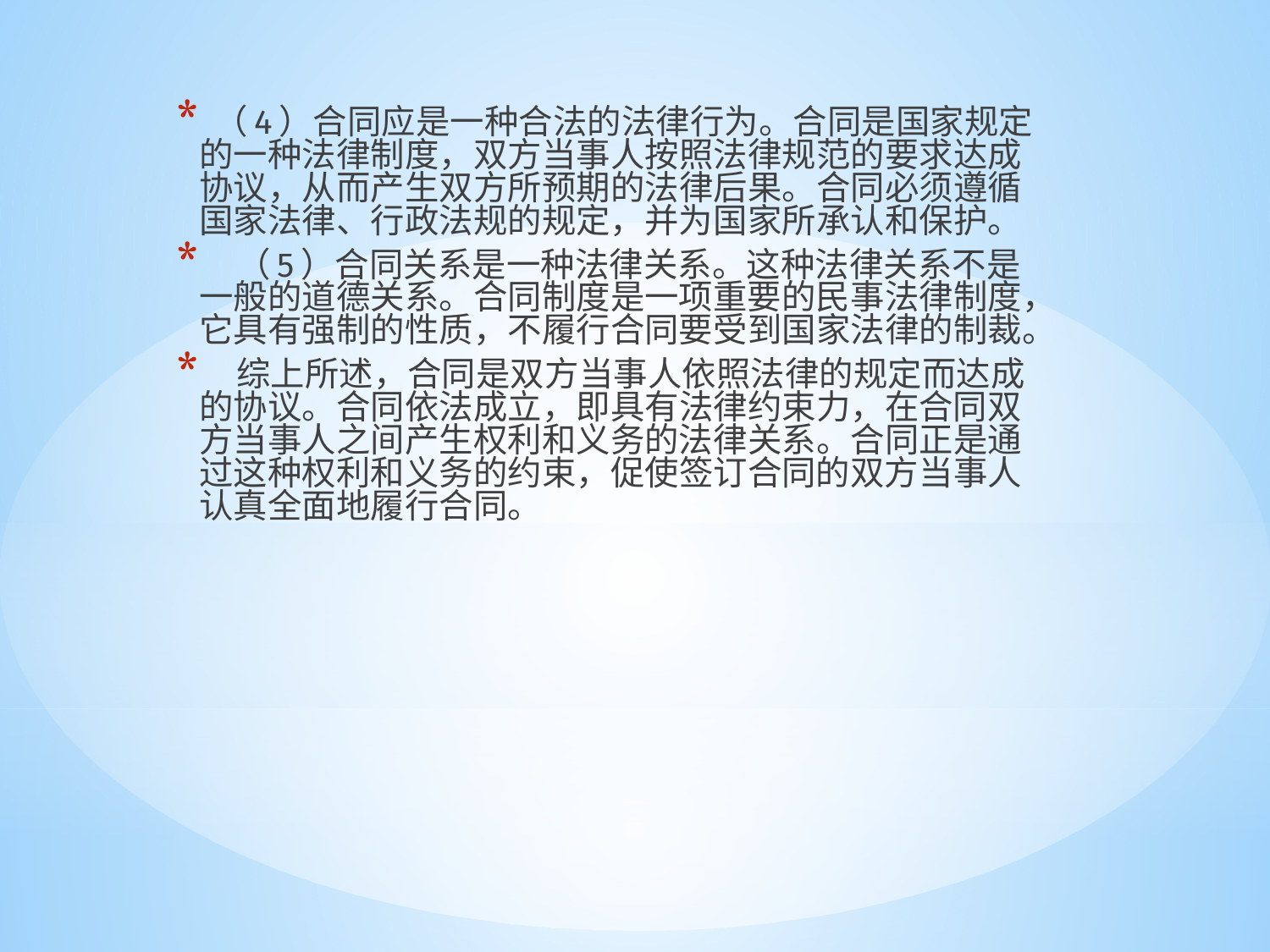

（4）合同应是一种合法的法律行为。合同是国家规定的一种法律制度，双方当事人按照法律规范的要求达成协议，从而产生双方所预期的法律后果。合同必须遵循国家法律、行政法规的规定，并为国家所承认和保护。
    （5）合同关系是一种法律关系。这种法律关系不是一般的道德关系。合同制度是一项重要的民事法律制度，它具有强制的性质，不履行合同要受到国家法律的制裁。
    综上所述，合同是双方当事人依照法律的规定而达成的协议。合同依法成立，即具有法律约束力，在合同双方当事人之间产生权利和义务的法律关系。合同正是通过这种权利和义务的约束，促使签订合同的双方当事人认真全面地履行合同。
#